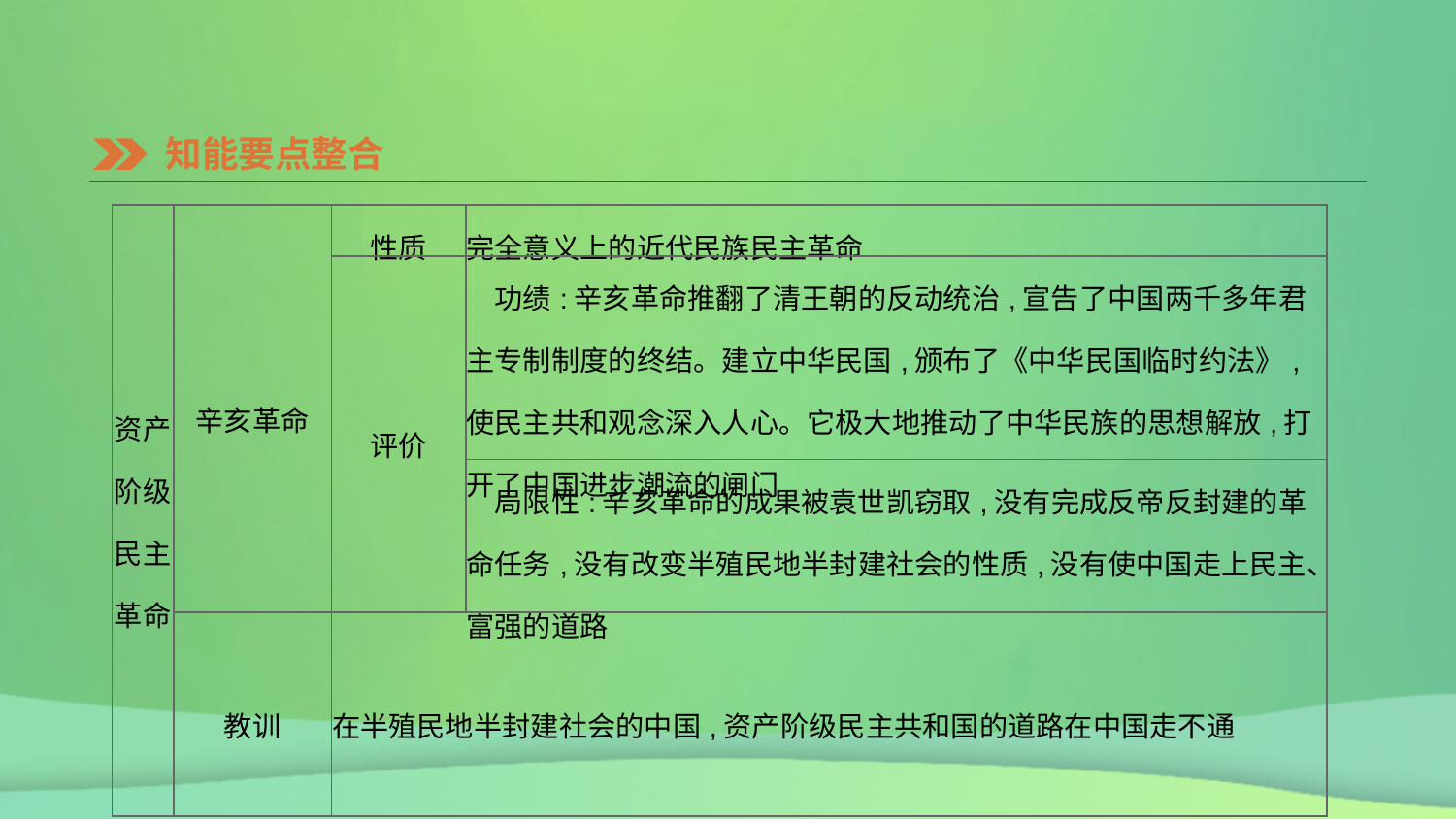

知能要点整合

| 资产阶级 民主革命 | 辛亥革命 | 性质 | 完全意义上的近代民族民主革命 |
| --- | --- | --- | --- |
|  |  | 评价 | 功绩:辛亥革命推翻了清王朝的反动统治,宣告了中国两千多年君主专制制度的终结。建立中华民国,颁布了《中华民国临时约法》,使民主共和观念深入人心。它极大地推动了中华民族的思想解放,打开了中国进步潮流的闸门 |
|  |  |  | 局限性:辛亥革命的成果被袁世凯窃取,没有完成反帝反封建的革命任务,没有改变半殖民地半封建社会的性质,没有使中国走上民主、富强的道路 |
|  | 教训 | 在半殖民地半封建社会的中国,资产阶级民主共和国的道路在中国走不通 |  |